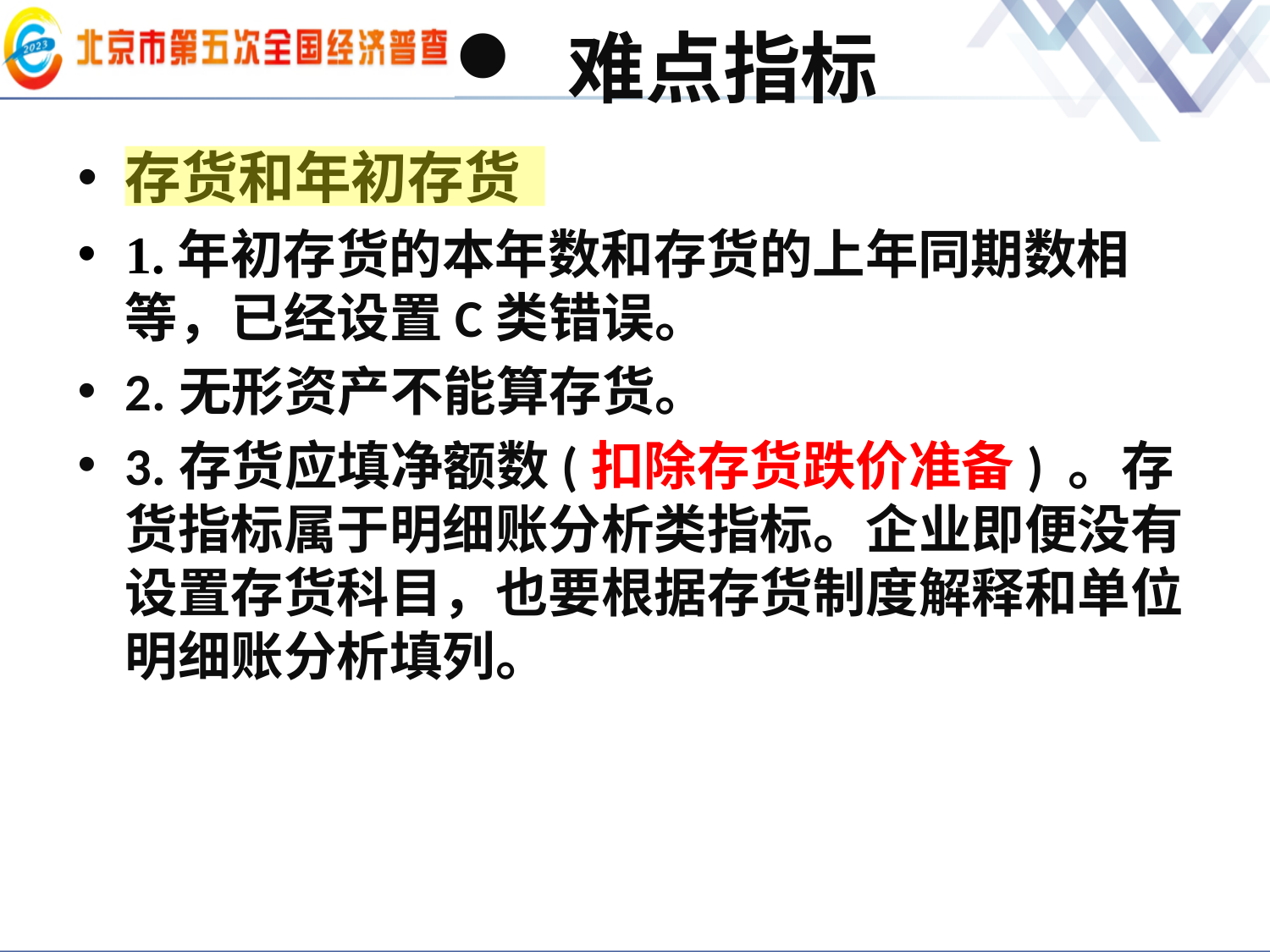

# 难点指标
存货和年初存货
1.年初存货的本年数和存货的上年同期数相等，已经设置C类错误。
2.无形资产不能算存货。
3.存货应填净额数(扣除存货跌价准备) 。存货指标属于明细账分析类指标。企业即便没有设置存货科目，也要根据存货制度解释和单位明细账分析填列。